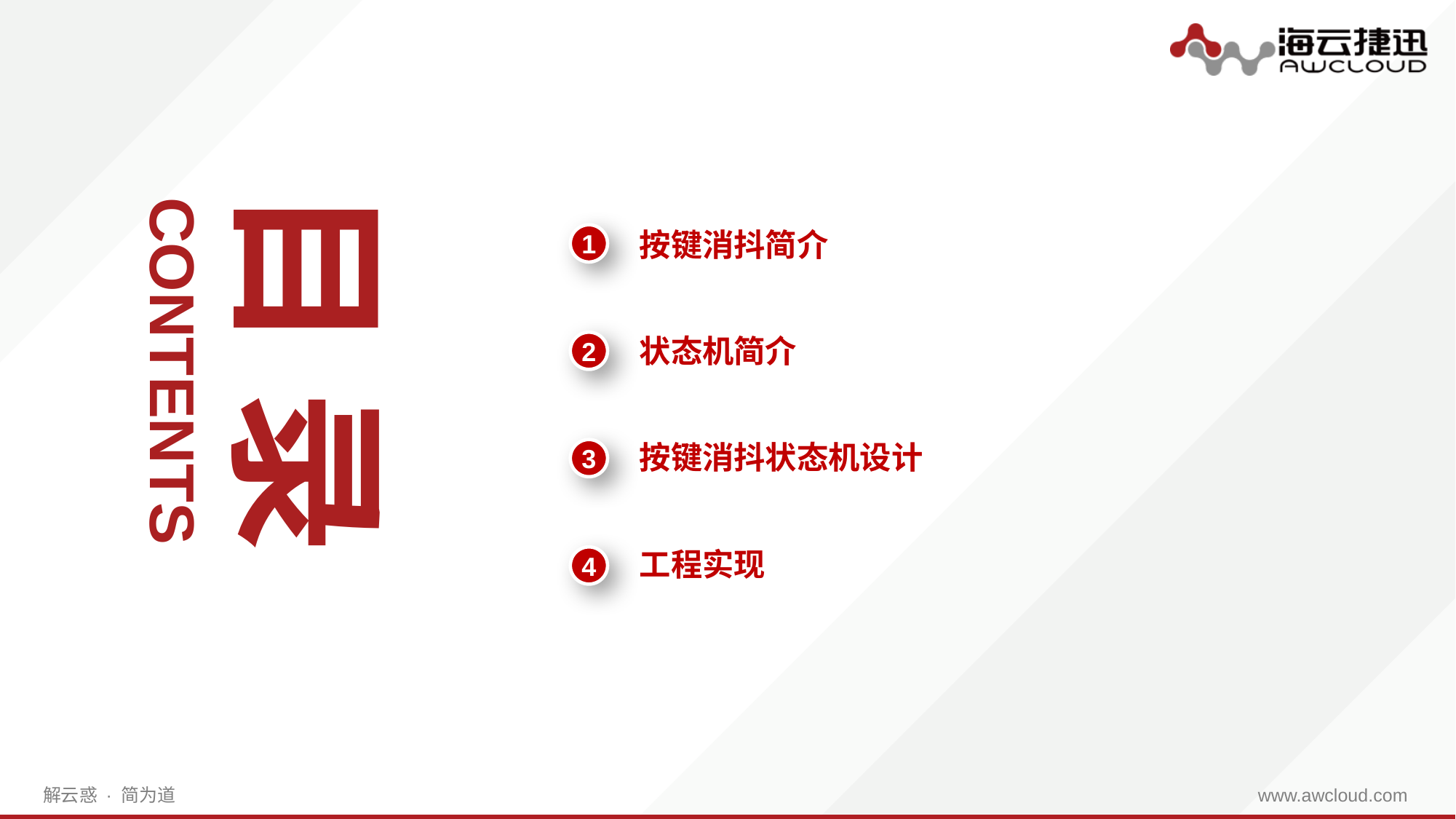

目 录
1
按键消抖简介
状态机简介
2
CONTENTS
按键消抖状态机设计
3
工程实现
4